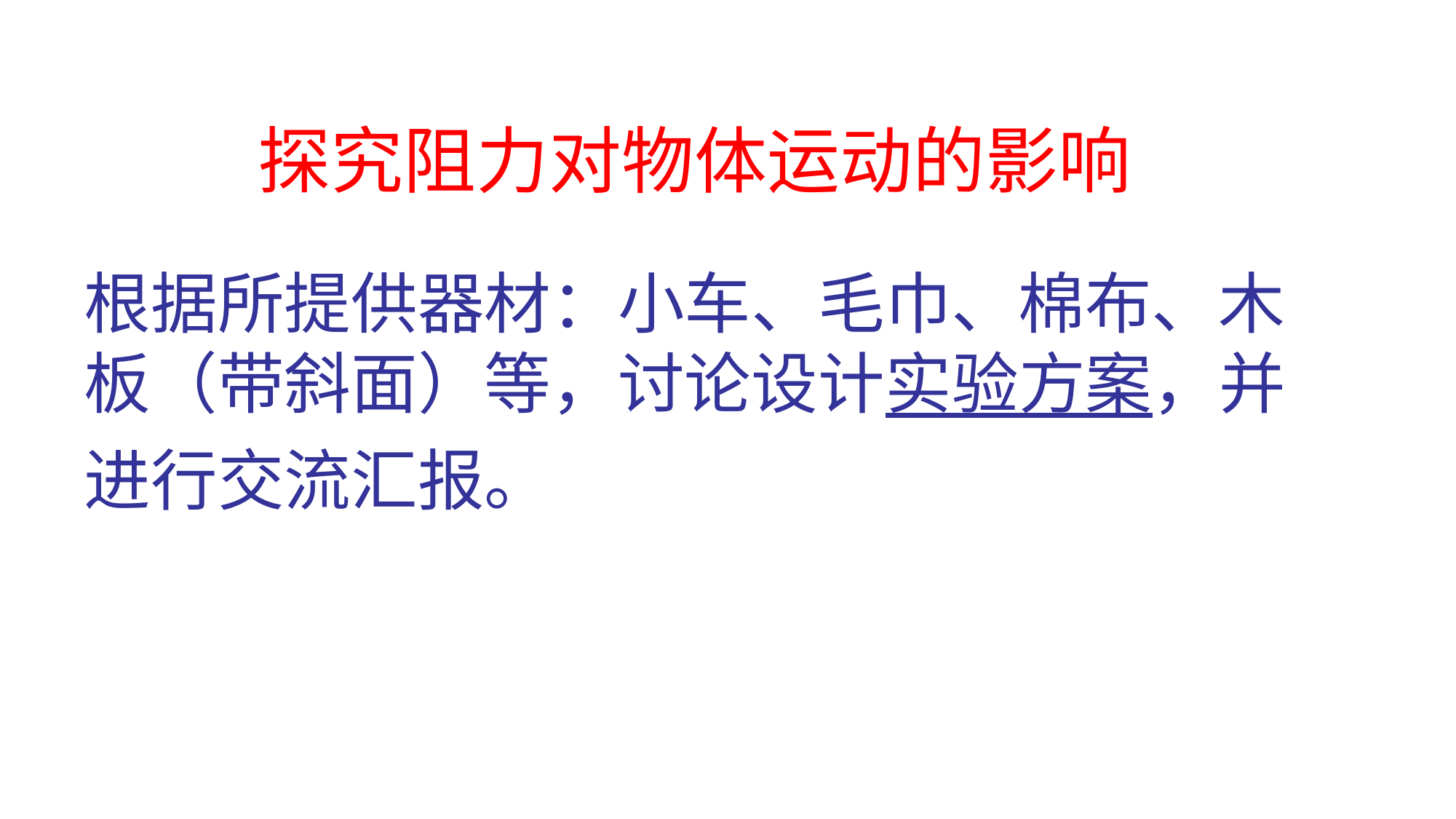

探究阻力对物体运动的影响
根据所提供器材：小车、毛巾、棉布、木板（带斜面）等，讨论设计实验方案，并进行交流汇报。